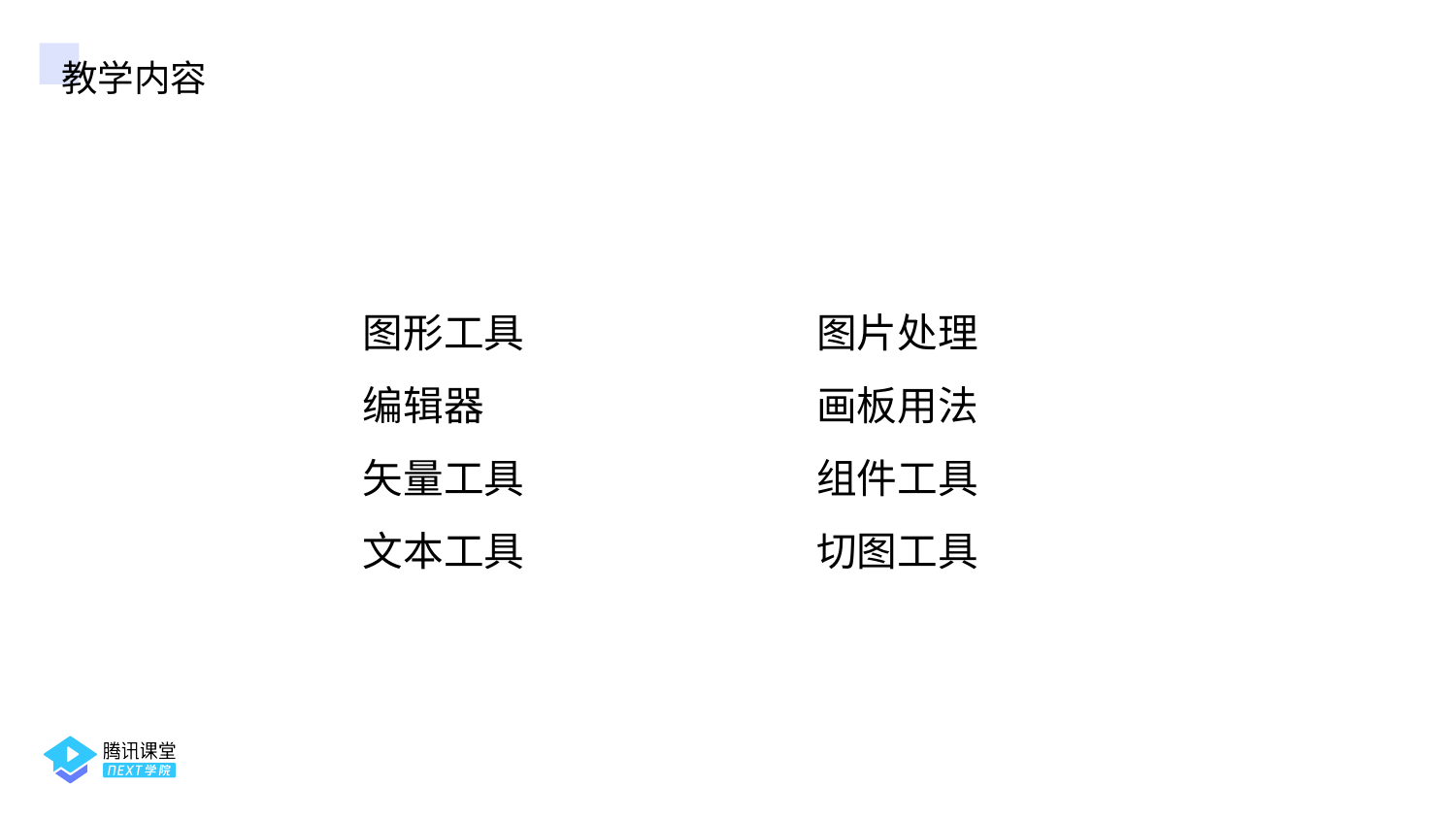

教学内容
图形工具
编辑器
矢量工具
文本工具
图片处理
画板用法
组件工具
切图工具